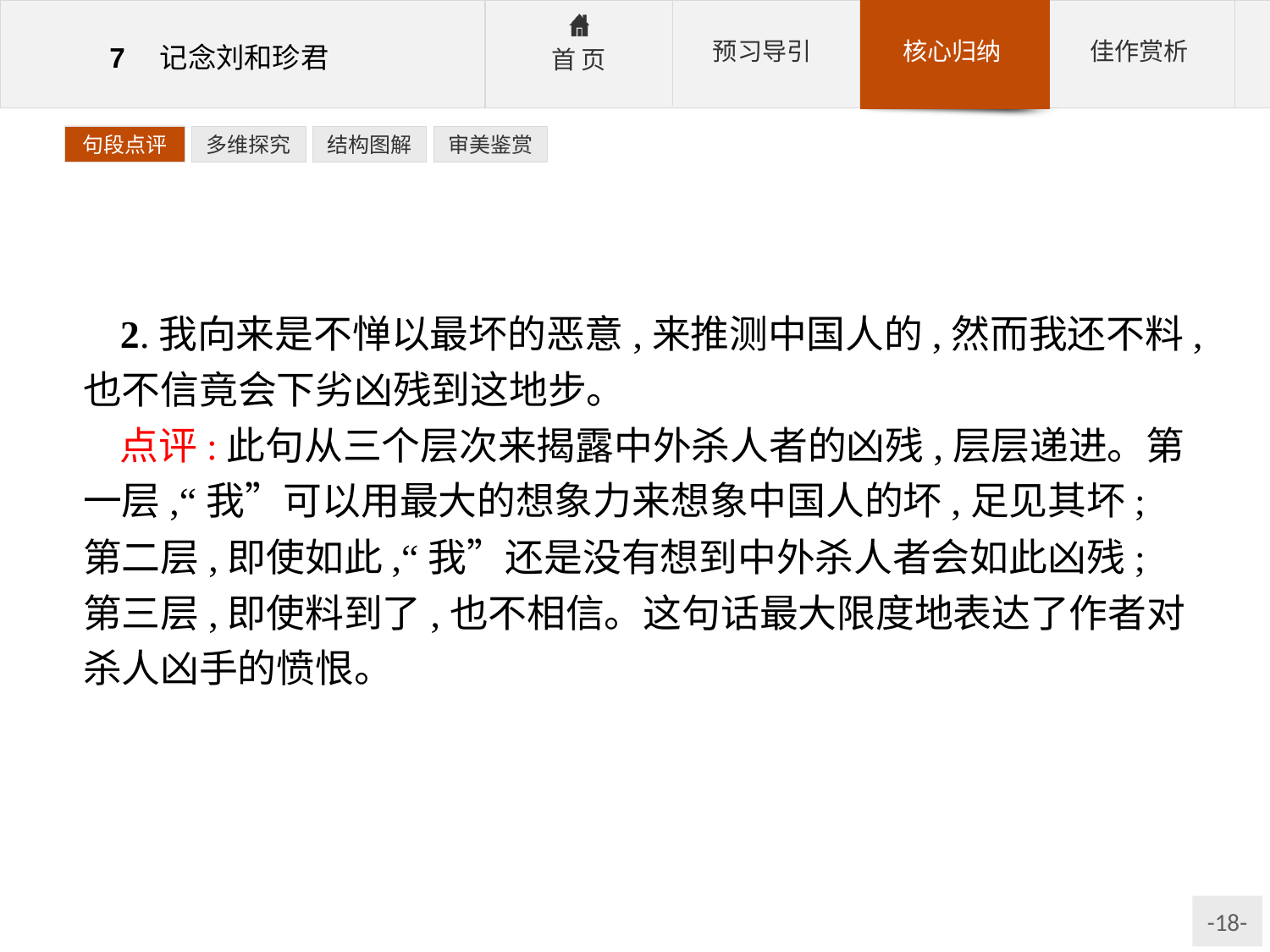

句段点评
多维探究
结构图解
审美鉴赏
2.我向来是不惮以最坏的恶意,来推测中国人的,然而我还不料,也不信竟会下劣凶残到这地步。
点评:此句从三个层次来揭露中外杀人者的凶残,层层递进。第一层,“我”可以用最大的想象力来想象中国人的坏,足见其坏;第二层,即使如此,“我”还是没有想到中外杀人者会如此凶残;第三层,即使料到了,也不相信。这句话最大限度地表达了作者对杀人凶手的愤恨。